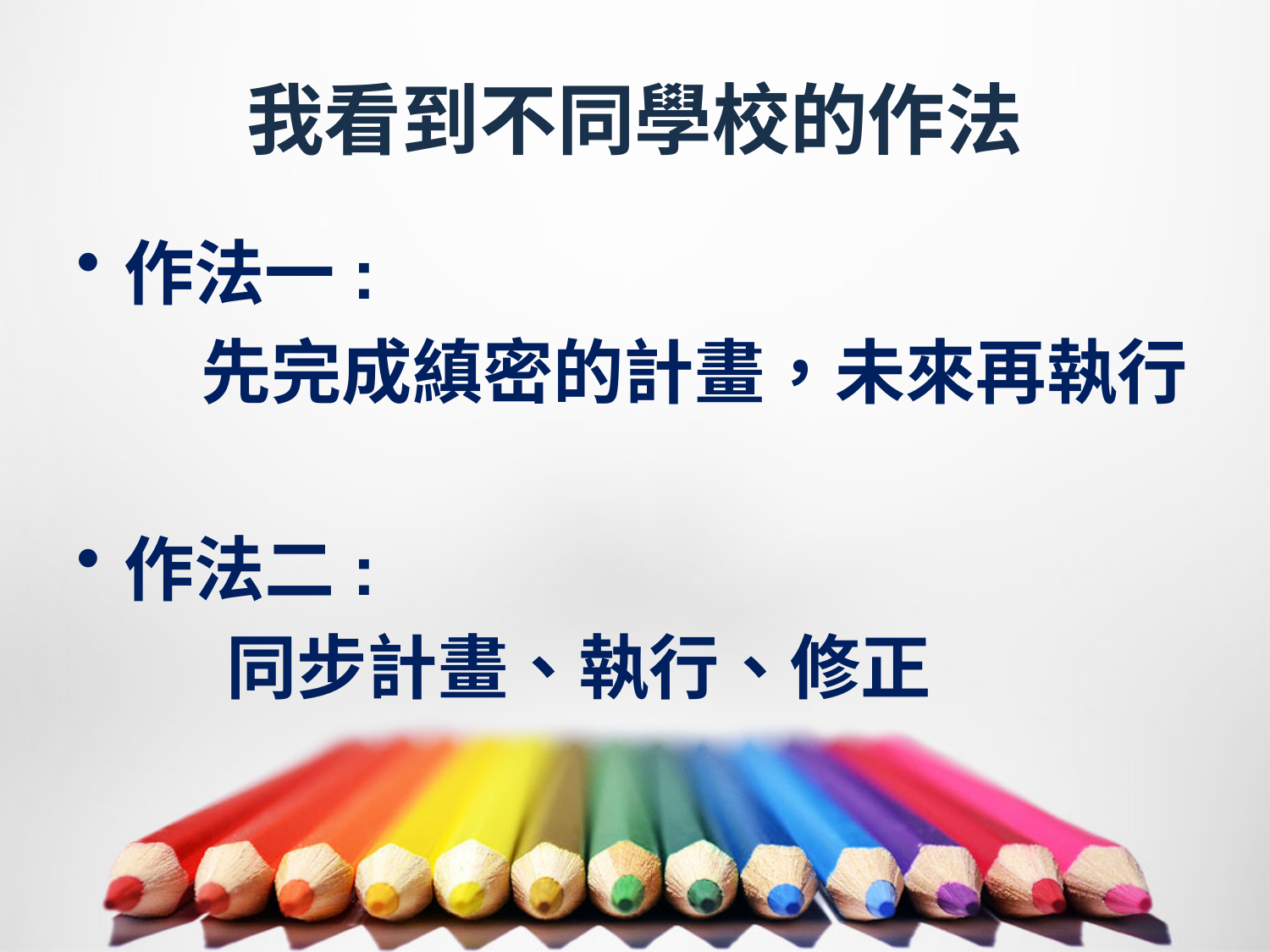

# 我看到不同學校的作法
作法一:
先完成縝密的計畫，未來再執行

作法二:
同步計畫、執行、修正